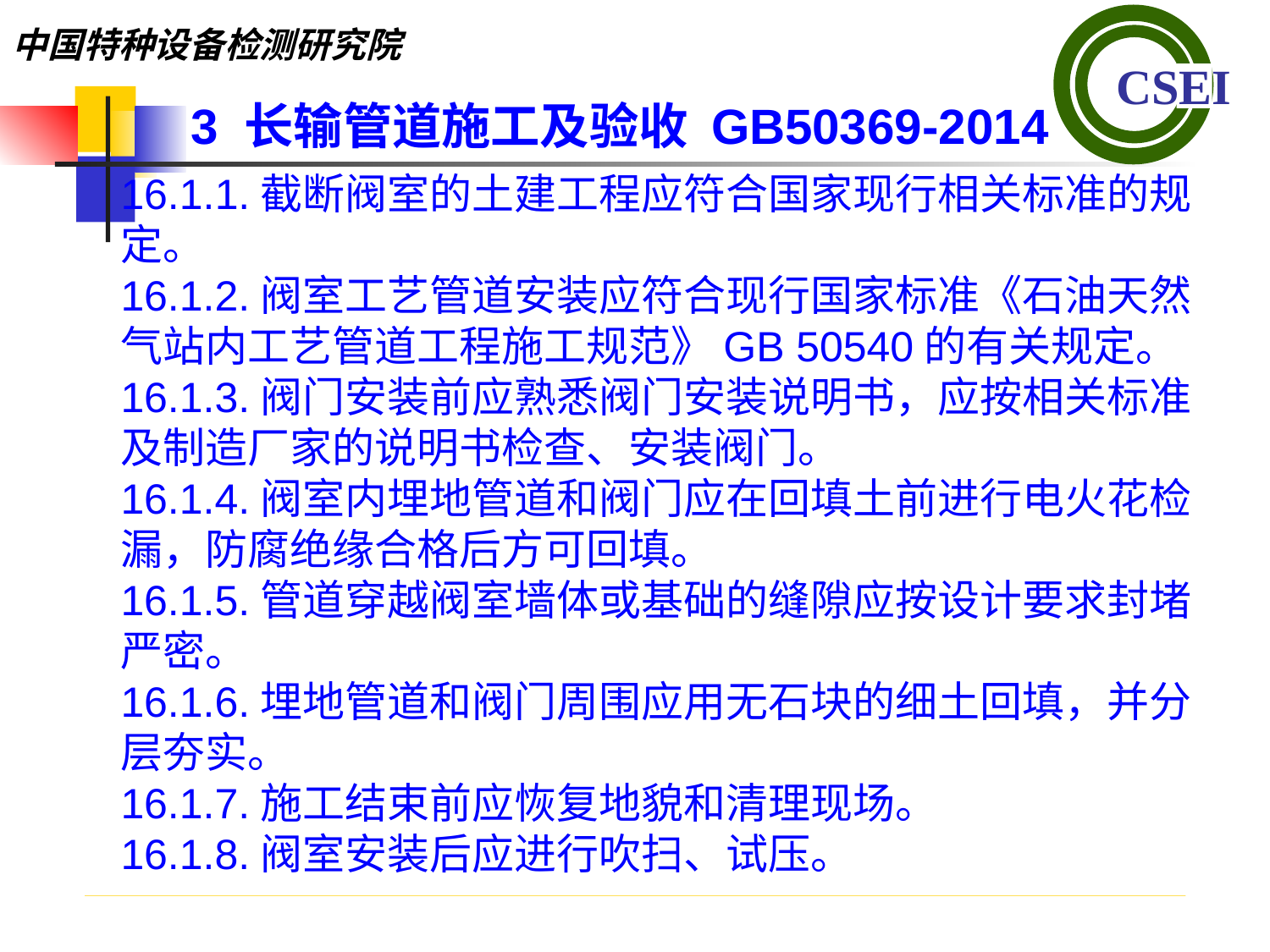

3 长输管道施工及验收 GB50369-2014
16.1.1.截断阀室的土建工程应符合国家现行相关标准的规定。16.1.2.阀室工艺管道安装应符合现行国家标准《石油天然气站内工艺管道工程施工规范》GB 50540的有关规定。
16.1.3.阀门安装前应熟悉阀门安装说明书，应按相关标准及制造厂家的说明书检查、安装阀门。
16.1.4.阀室内埋地管道和阀门应在回填土前进行电火花检漏，防腐绝缘合格后方可回填。
16.1.5.管道穿越阀室墙体或基础的缝隙应按设计要求封堵严密。
16.1.6.埋地管道和阀门周围应用无石块的细土回填，并分层夯实。
16.1.7.施工结束前应恢复地貌和清理现场。
16.1.8.阀室安装后应进行吹扫、试压。